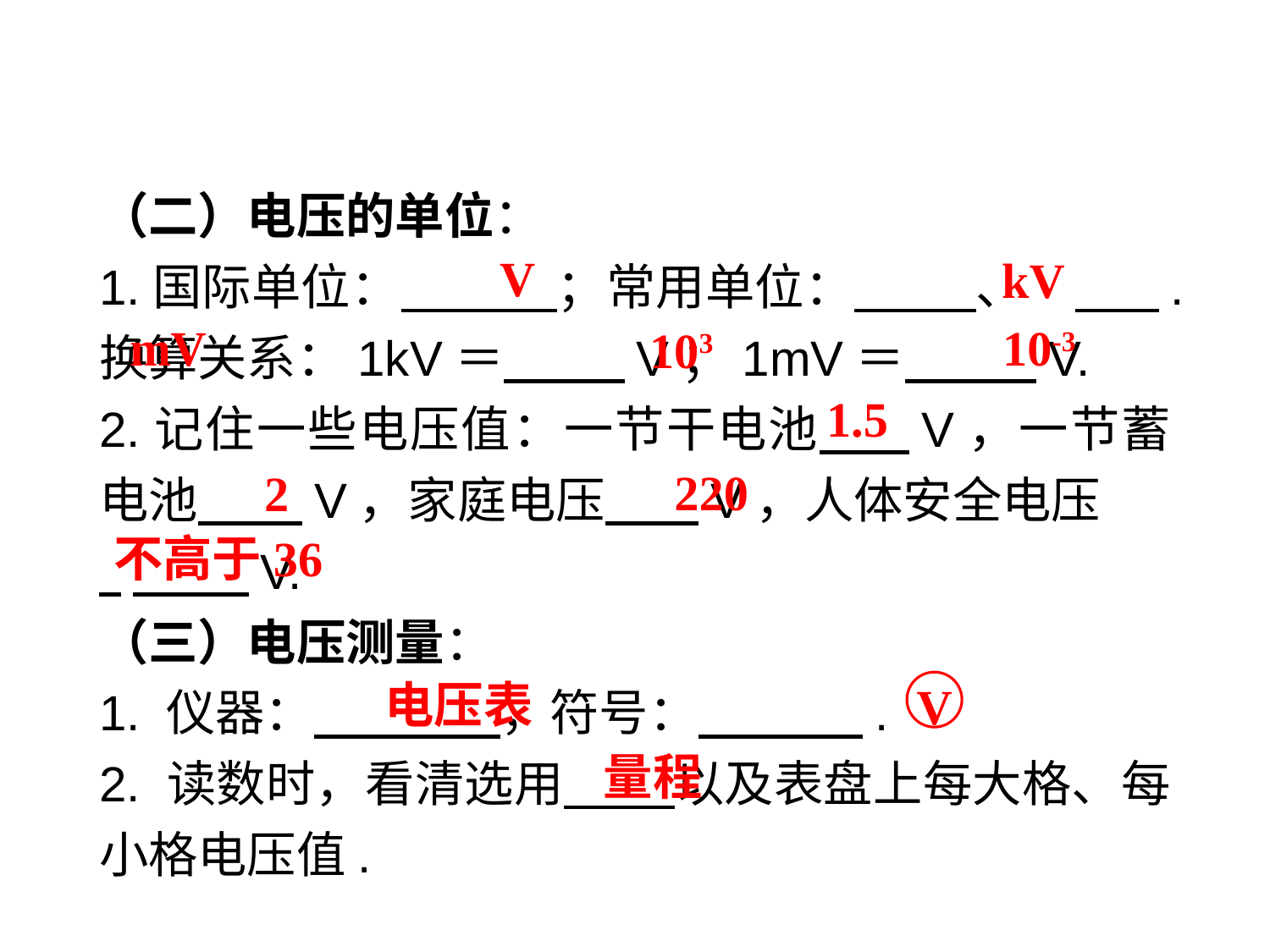

（二）电压的单位：
1.国际单位：　　     ；常用单位：　　  、　　   .换算关系：1kV＝　　  V；1mV＝　　   V.
2.记住一些电压值：一节干电池　   V，一节蓄电池　     V，家庭电压　    V，人体安全电压
  　      V.
（三）电压测量：
1. 仪器：　　        ，符号：　　      .
2. 读数时，看清选用　　 以及表盘上每大格、每小格电压值.
V
kV
mV
10-3
103
1.5
220
2
不高于36
电压表
V

量程